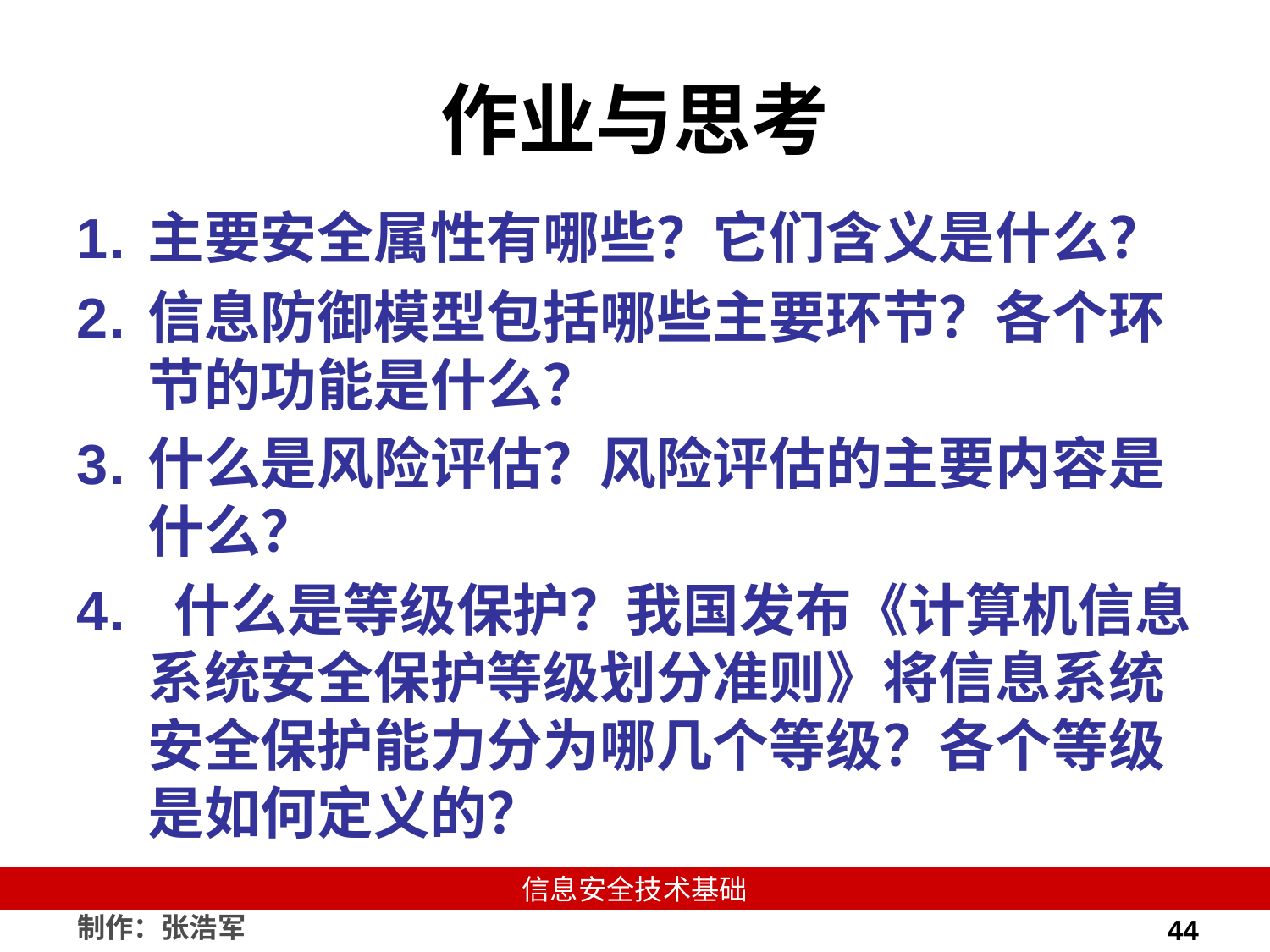

# 作业与思考
主要安全属性有哪些？它们含义是什么？
信息防御模型包括哪些主要环节？各个环节的功能是什么？
什么是风险评估？风险评估的主要内容是什么？
 什么是等级保护？我国发布《计算机信息系统安全保护等级划分准则》将信息系统安全保护能力分为哪几个等级？各个等级是如何定义的？

44